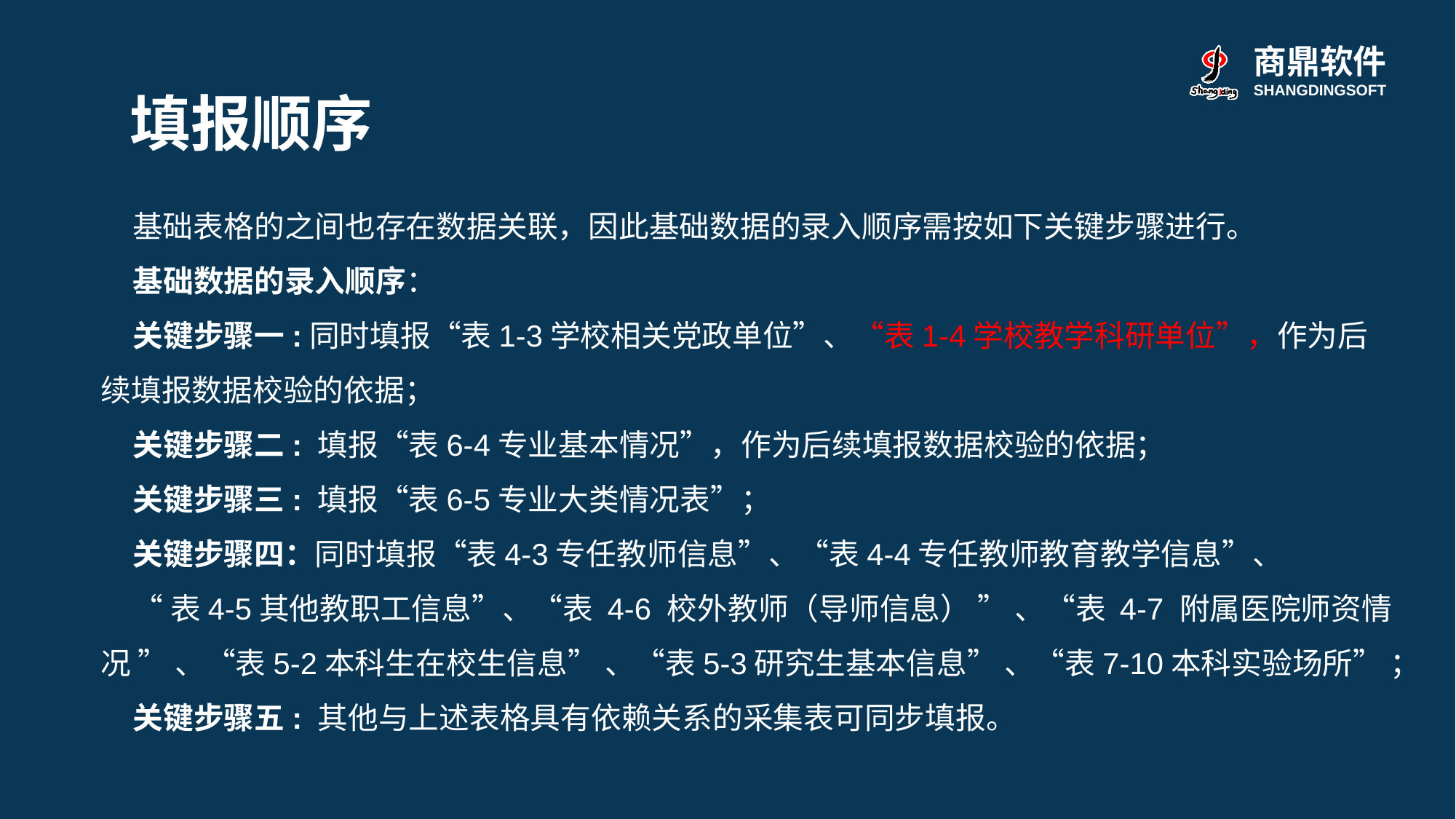

填报顺序
基础表格的之间也存在数据关联，因此基础数据的录入顺序需按如下关键步骤进行。
基础数据的录入顺序：
关键步骤一:同时填报“表1-3学校相关党政单位”、“表1-4学校教学科研单位”，作为后续填报数据校验的依据；
关键步骤二: 填报“表6-4专业基本情况”，作为后续填报数据校验的依据；
关键步骤三: 填报“表6-5专业大类情况表”；
关键步骤四：同时填报“表4-3专任教师信息”、“表4-4专任教师教育教学信息”、
“表4-5其他教职工信息”、“表 4-6 校外教师（导师信息） ” 、“表 4-7 附属医院师资情况 ” 、“表5-2本科生在校生信息” 、“表5-3研究生基本信息” 、“表7-10本科实验场所” ；
关键步骤五: 其他与上述表格具有依赖关系的采集表可同步填报。